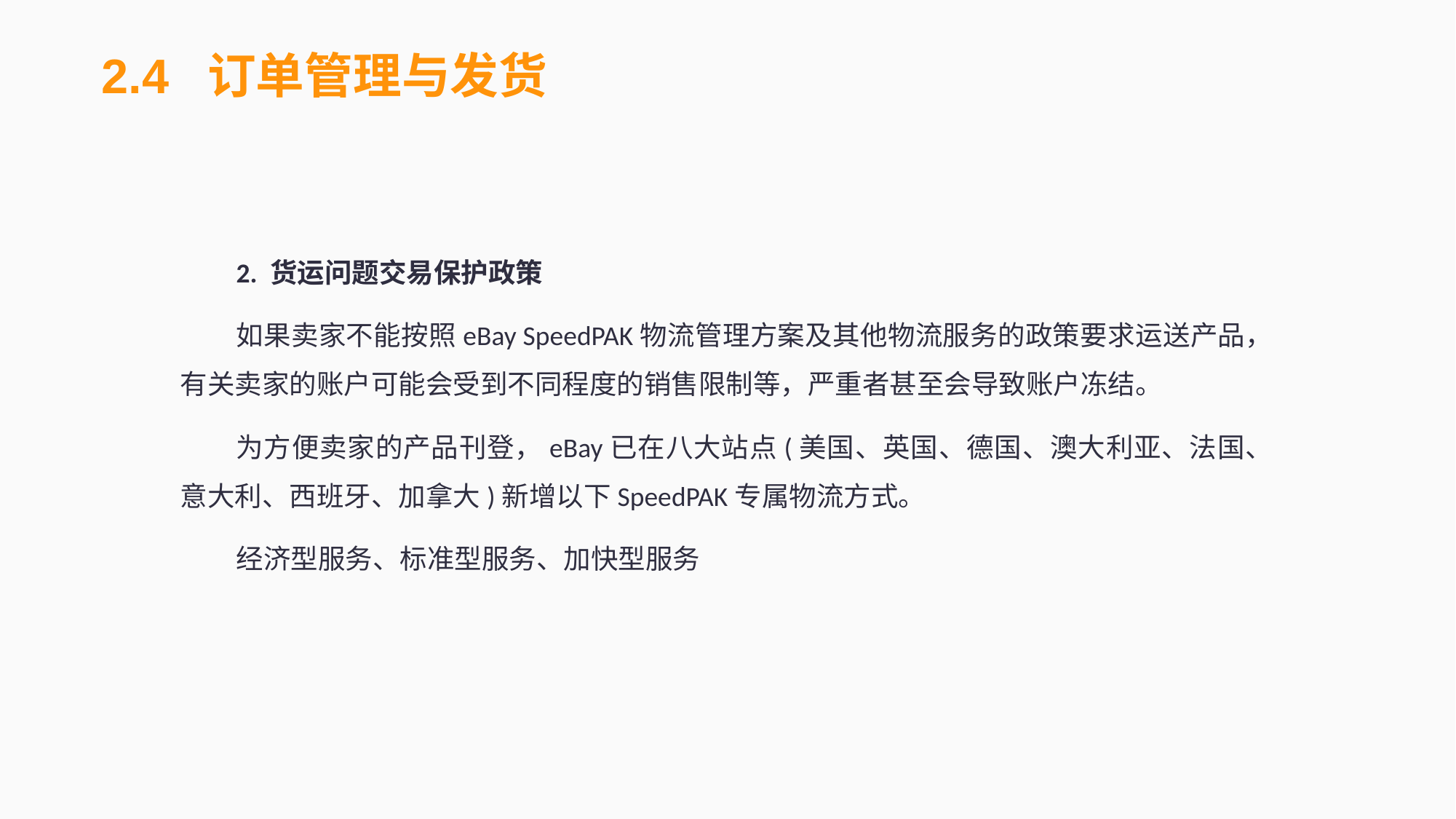

2.4  订单管理与发货
2. 货运问题交易保护政策
如果卖家不能按照eBay SpeedPAK物流管理方案及其他物流服务的政策要求运送产品，有关卖家的账户可能会受到不同程度的销售限制等，严重者甚至会导致账户冻结。
为方便卖家的产品刊登，eBay已在八大站点(美国、英国、德国、澳大利亚、法国、意大利、西班牙、加拿大)新增以下SpeedPAK专属物流方式。
经济型服务、标准型服务、加快型服务